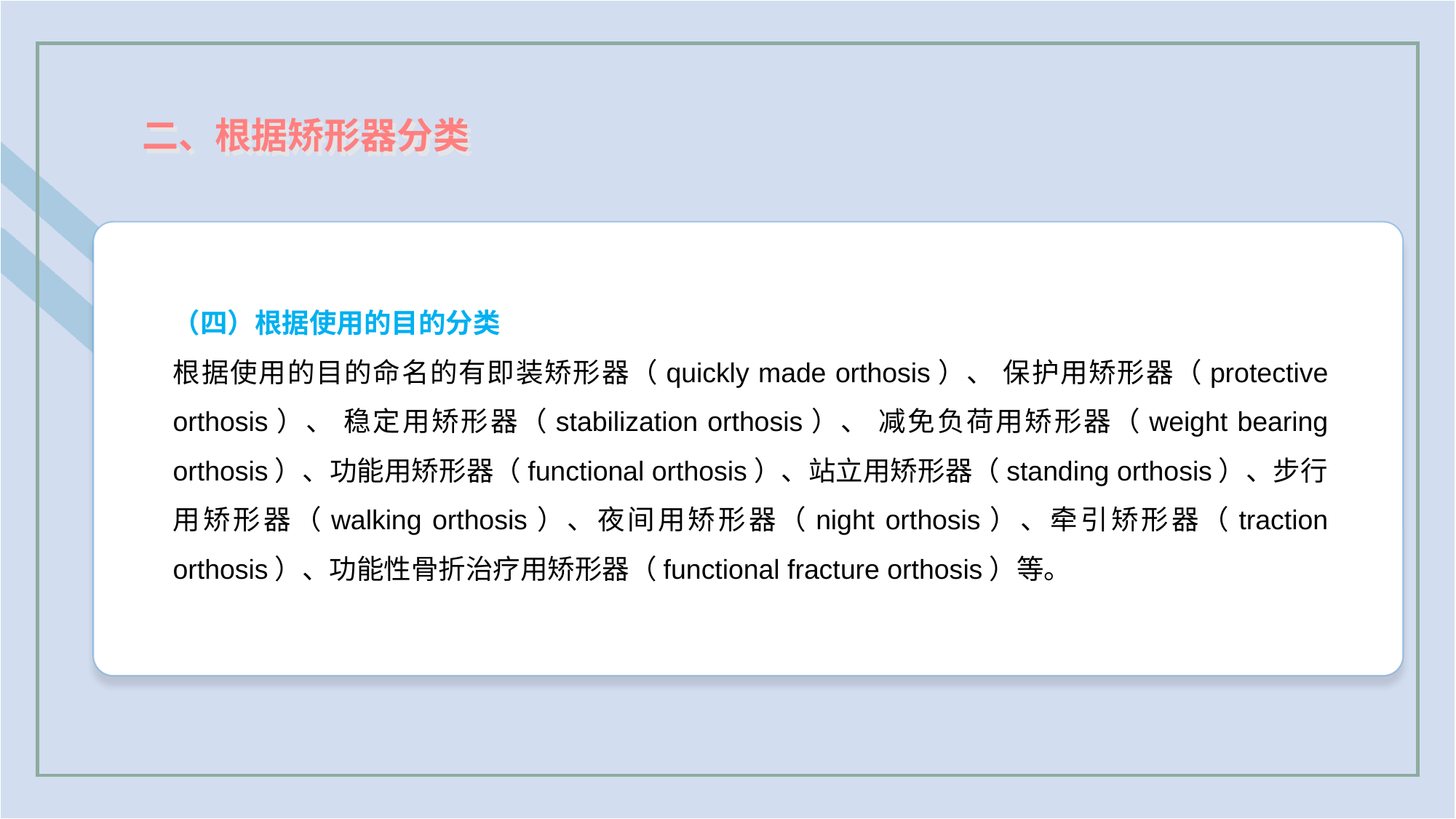

二、根据矫形器分类

（四）根据使用的目的分类
根据使用的目的命名的有即装矫形器（quickly made orthosis）、 保护用矫形器（protective orthosis）、 稳定用矫形器（stabilization orthosis）、 减免负荷用矫形器（weight bearing orthosis）、功能用矫形器（functional orthosis）、站立用矫形器（standing orthosis）、步行用矫形器（walking orthosis）、夜间用矫形器（night orthosis）、牵引矫形器（traction orthosis）、功能性骨折治疗用矫形器（functional fracture orthosis）等。